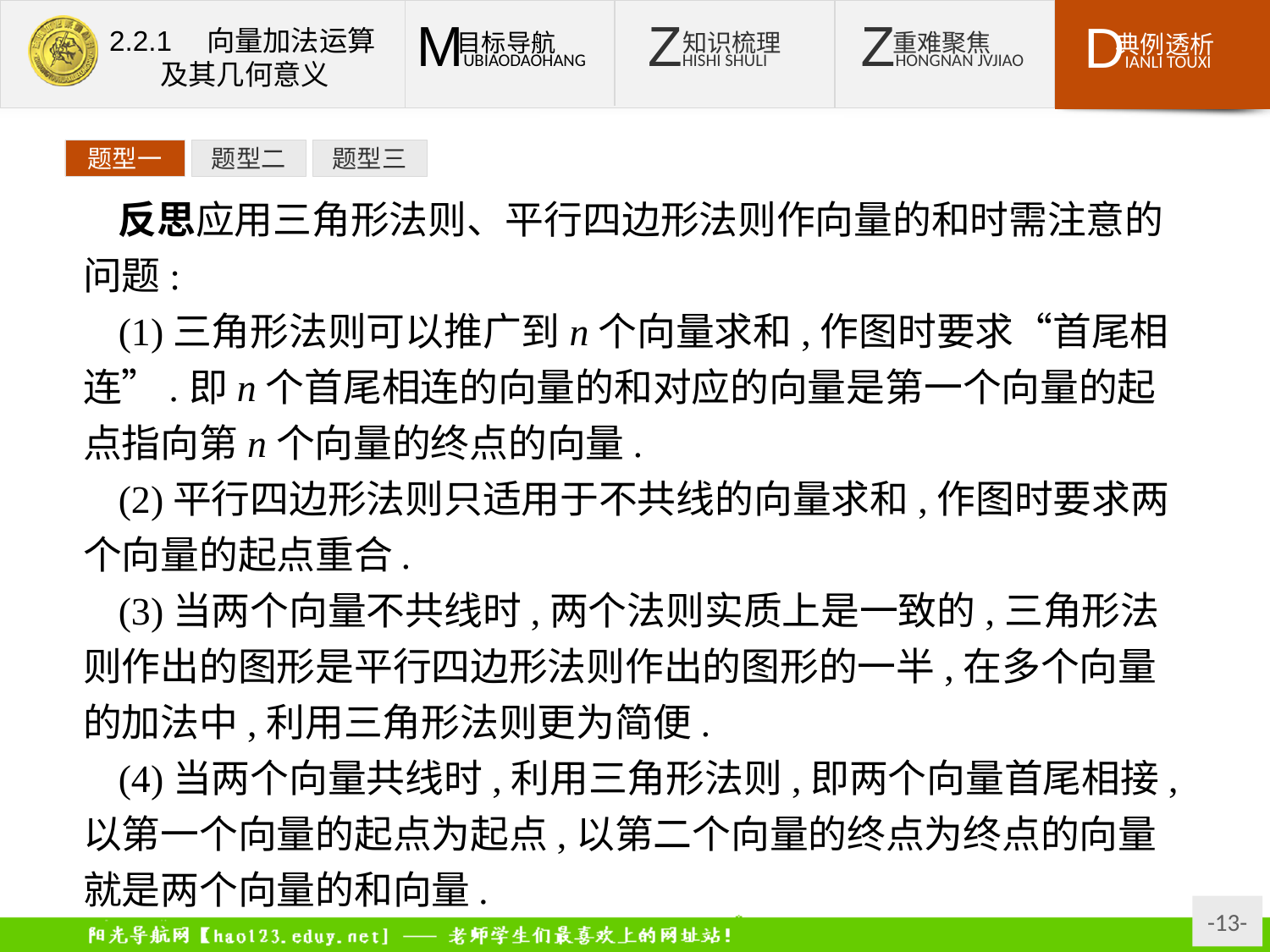

题型一
题型二
题型三
反思应用三角形法则、平行四边形法则作向量的和时需注意的问题:
(1)三角形法则可以推广到n个向量求和,作图时要求“首尾相连”.即n个首尾相连的向量的和对应的向量是第一个向量的起点指向第n个向量的终点的向量.
(2)平行四边形法则只适用于不共线的向量求和,作图时要求两个向量的起点重合.
(3)当两个向量不共线时,两个法则实质上是一致的,三角形法则作出的图形是平行四边形法则作出的图形的一半,在多个向量的加法中,利用三角形法则更为简便.
(4)当两个向量共线时,利用三角形法则,即两个向量首尾相接,以第一个向量的起点为起点,以第二个向量的终点为终点的向量就是两个向量的和向量.